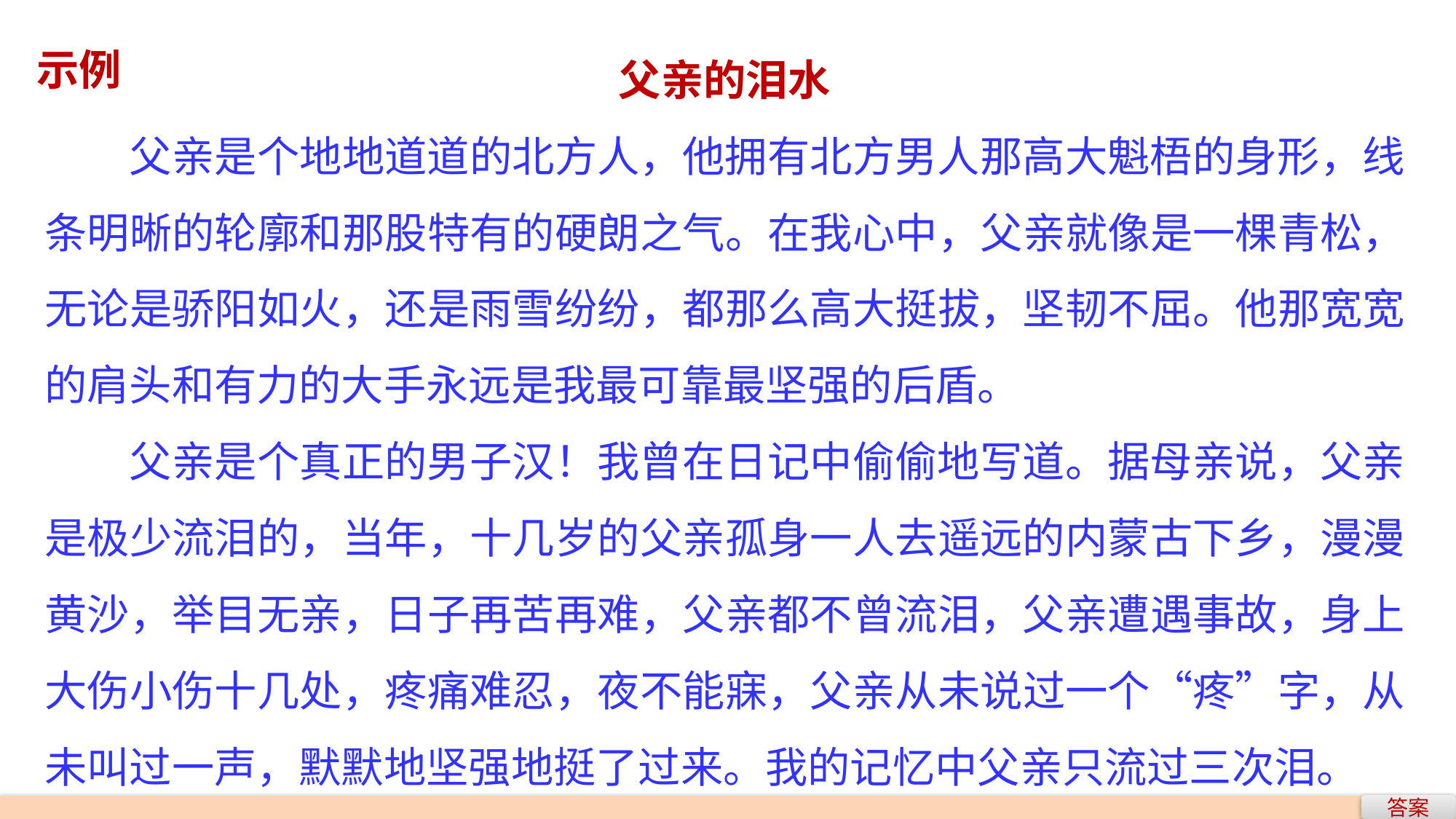

父亲的泪水
父亲是个地地道道的北方人，他拥有北方男人那高大魁梧的身形，线条明晰的轮廓和那股特有的硬朗之气。在我心中，父亲就像是一棵青松，无论是骄阳如火，还是雨雪纷纷，都那么高大挺拔，坚韧不屈。他那宽宽的肩头和有力的大手永远是我最可靠最坚强的后盾。
父亲是个真正的男子汉！我曾在日记中偷偷地写道。据母亲说，父亲是极少流泪的，当年，十几岁的父亲孤身一人去遥远的内蒙古下乡，漫漫黄沙，举目无亲，日子再苦再难，父亲都不曾流泪，父亲遭遇事故，身上大伤小伤十几处，疼痛难忍，夜不能寐，父亲从未说过一个“疼”字，从未叫过一声，默默地坚强地挺了过来。我的记忆中父亲只流过三次泪。
示例
答案